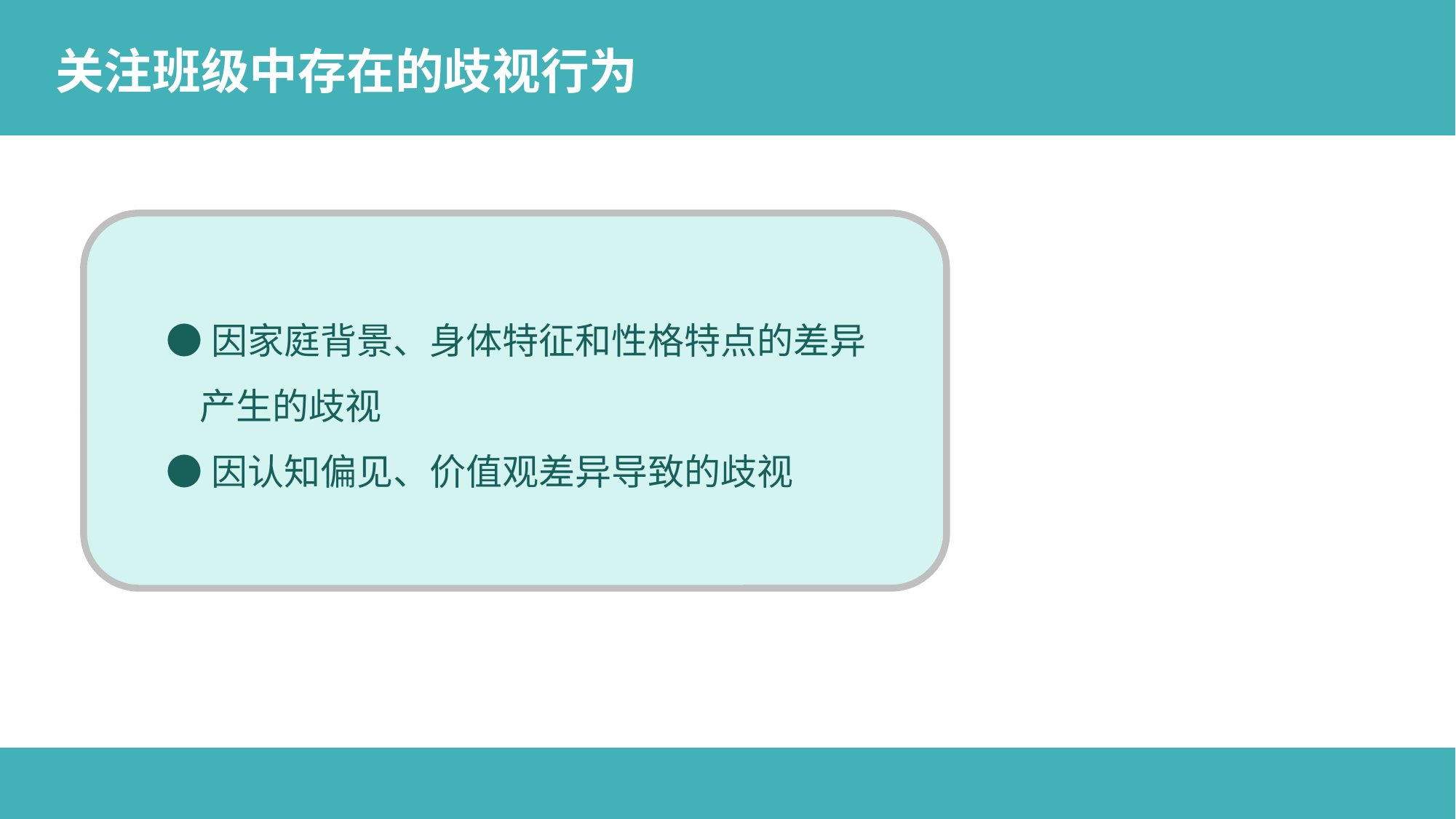

关注班级中存在的歧视行为

●因家庭背景、身体特征和性格特点的差异
   产生的歧视
●因认知偏见、价值观差异导致的歧视